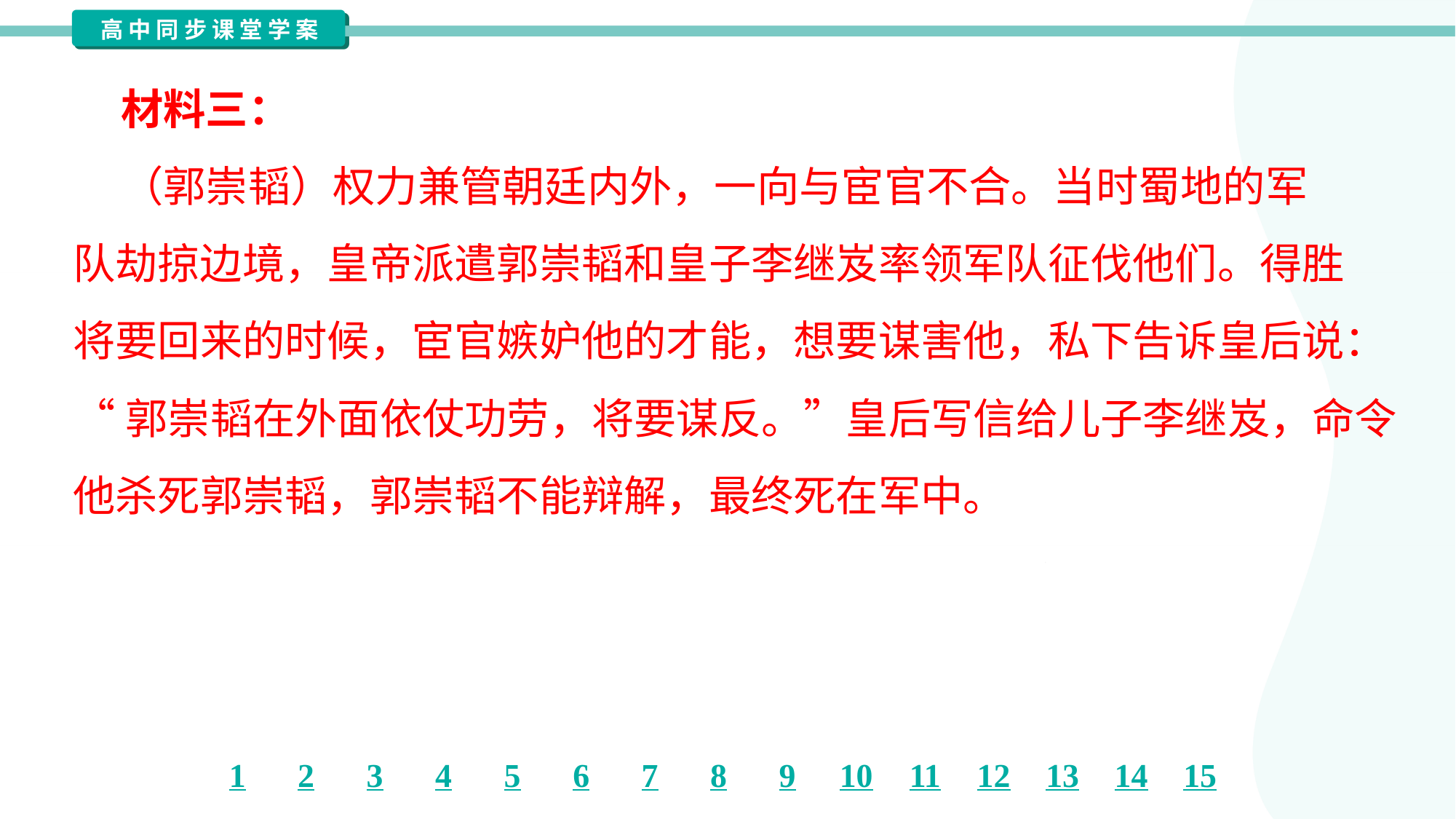

材料三：
    （郭崇韬）权力兼管朝廷内外，一向与宦官不合。当时蜀地的军
队劫掠边境，皇帝派遣郭崇韬和皇子李继岌率领军队征伐他们。得胜
将要回来的时候，宦官嫉妒他的才能，想要谋害他，私下告诉皇后说：
“郭崇韬在外面依仗功劳，将要谋反。”皇后写信给儿子李继岌，命令
他杀死郭崇韬，郭崇韬不能辩解，最终死在军中。